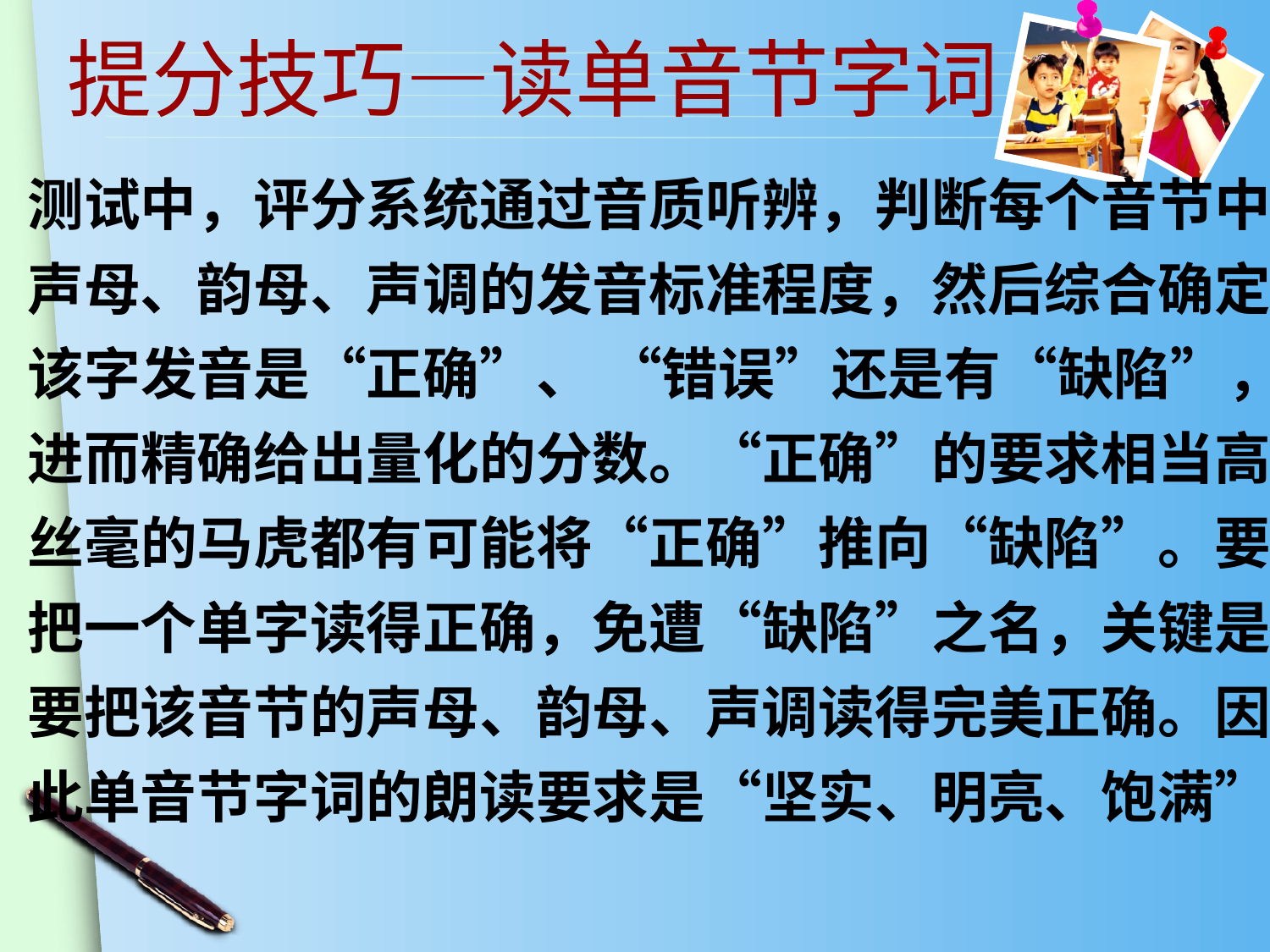

提分技巧—读单音节字词
测试中，评分系统通过音质听辨，判断每个音节中声母、韵母、声调的发音标准程度，然后综合确定该字发音是“正确”、 “错误”还是有“缺陷”，进而精确给出量化的分数。“正确”的要求相当高，丝毫的马虎都有可能将“正确”推向“缺陷”。要把一个单字读得正确，免遭“缺陷”之名，关键是要把该音节的声母、韵母、声调读得完美正确。因此单音节字词的朗读要求是“坚实、明亮、饱满”。